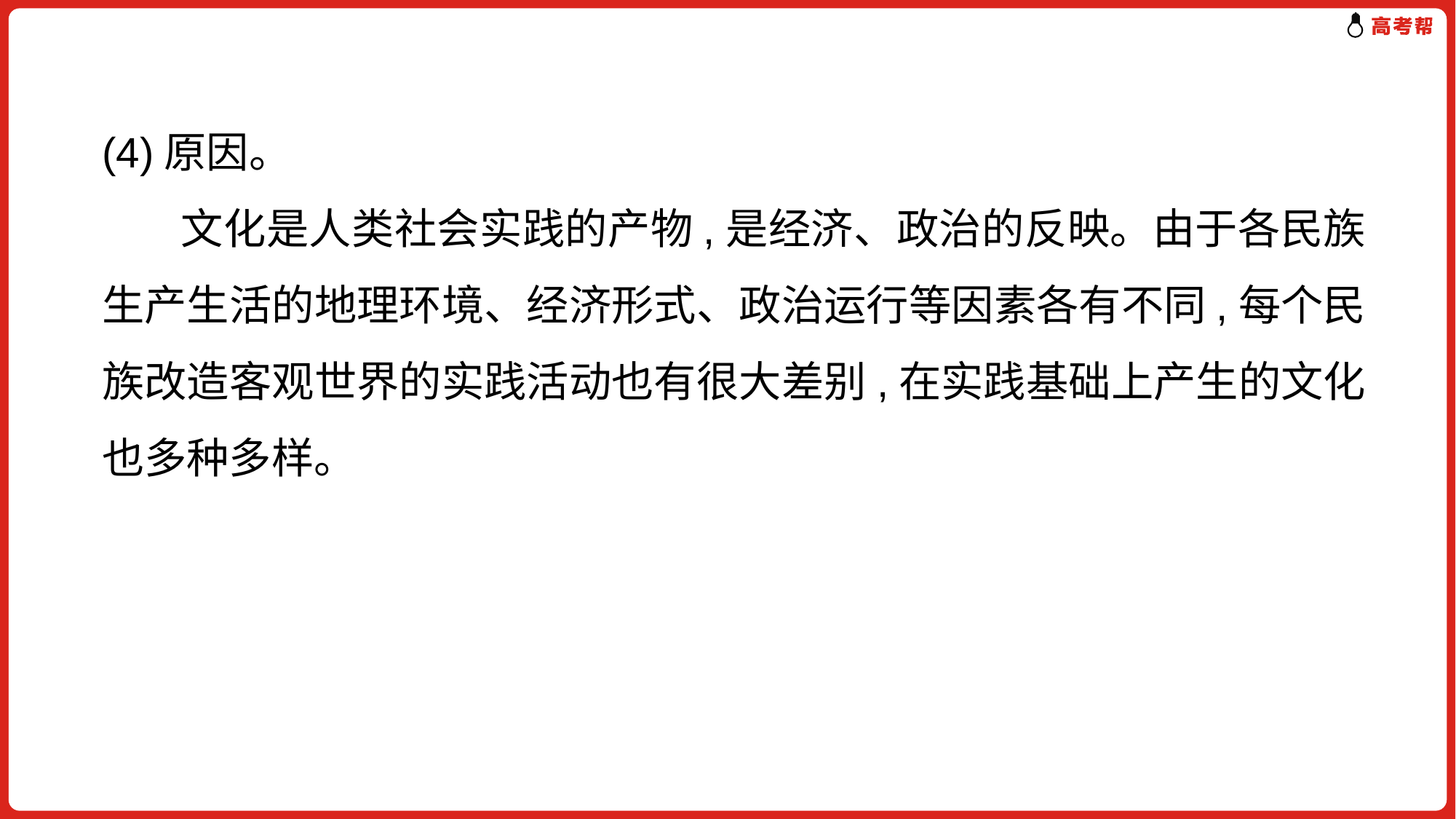

(4)原因。
       文化是人类社会实践的产物,是经济、政治的反映。由于各民族生产生活的地理环境、经济形式、政治运行等因素各有不同,每个民族改造客观世界的实践活动也有很大差别,在实践基础上产生的文化也多种多样。